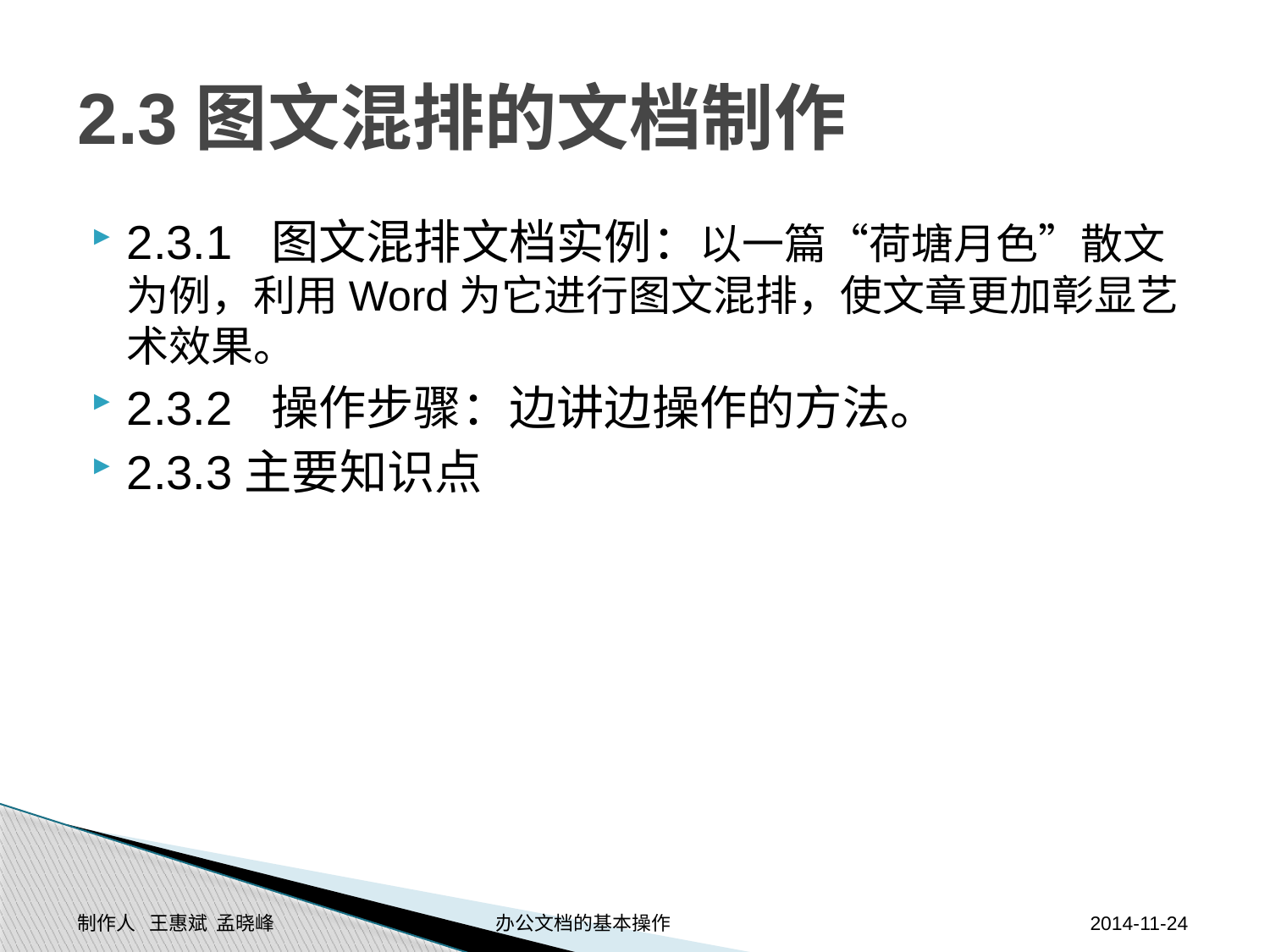

# 2.3图文混排的文档制作
2.3.1  图文混排文档实例：以一篇“荷塘月色”散文为例，利用Word为它进行图文混排，使文章更加彰显艺术效果。
2.3.2  操作步骤：边讲边操作的方法。
2.3.3主要知识点

制作人   王惠斌  孟晓峰                                                  办公文档的基本操作
2014-11-24